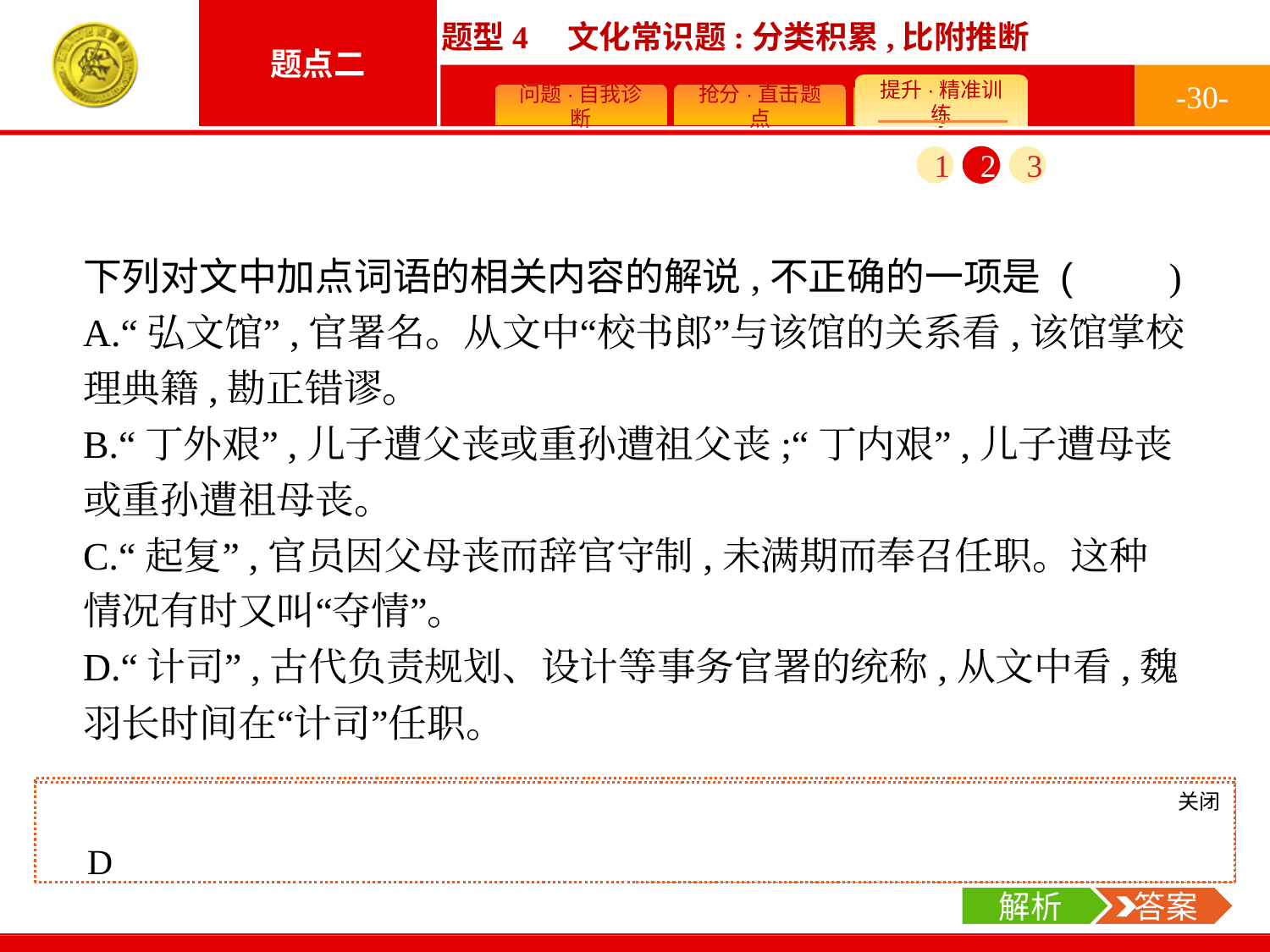

-30-
1
2
3
下列对文中加点词语的相关内容的解说,不正确的一项是 (　　)
A.“弘文馆”,官署名。从文中“校书郎”与该馆的关系看,该馆掌校理典籍,勘正错谬。
B.“丁外艰”,儿子遭父丧或重孙遭祖父丧;“丁内艰”,儿子遭母丧或重孙遭祖母丧。
C.“起复”,官员因父母丧而辞官守制,未满期而奉召任职。这种情况有时又叫“夺情”。
D.“计司”,古代负责规划、设计等事务官署的统称,从文中看,魏羽长时间在“计司”任职。

关闭
解析

D项,“计司”,古代掌管财政、赋税等事务官署的统称。
关闭

解析
  答案

D
解析
  答案